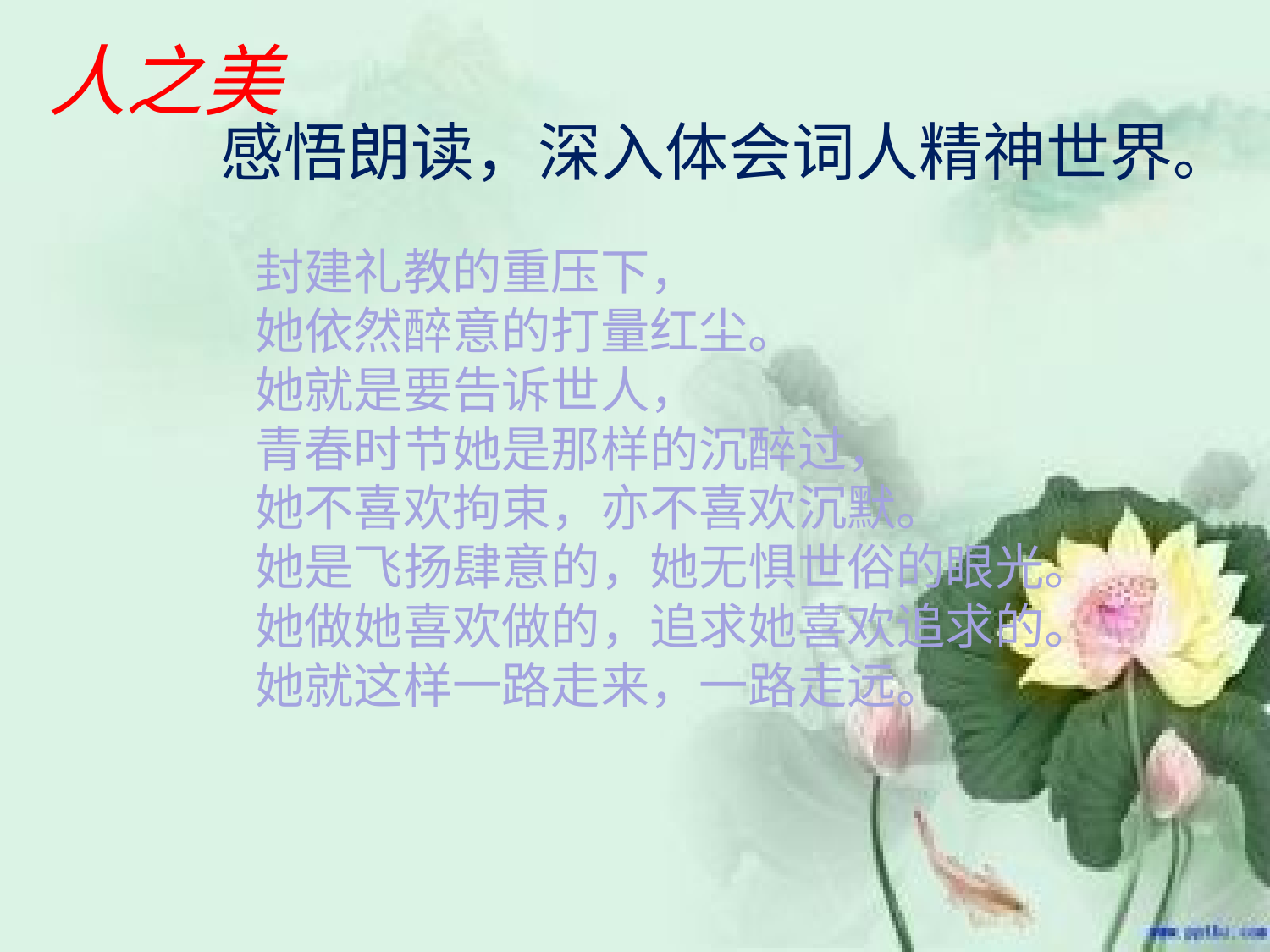

人之美
感悟朗读，深入体会词人精神世界。

封建礼教的重压下，
她依然醉意的打量红尘。
她就是要告诉世人，
青春时节她是那样的沉醉过，
她不喜欢拘束，亦不喜欢沉默。
她是飞扬肆意的，她无惧世俗的眼光。
她做她喜欢做的，追求她喜欢追求的。
她就这样一路走来，一路走远。